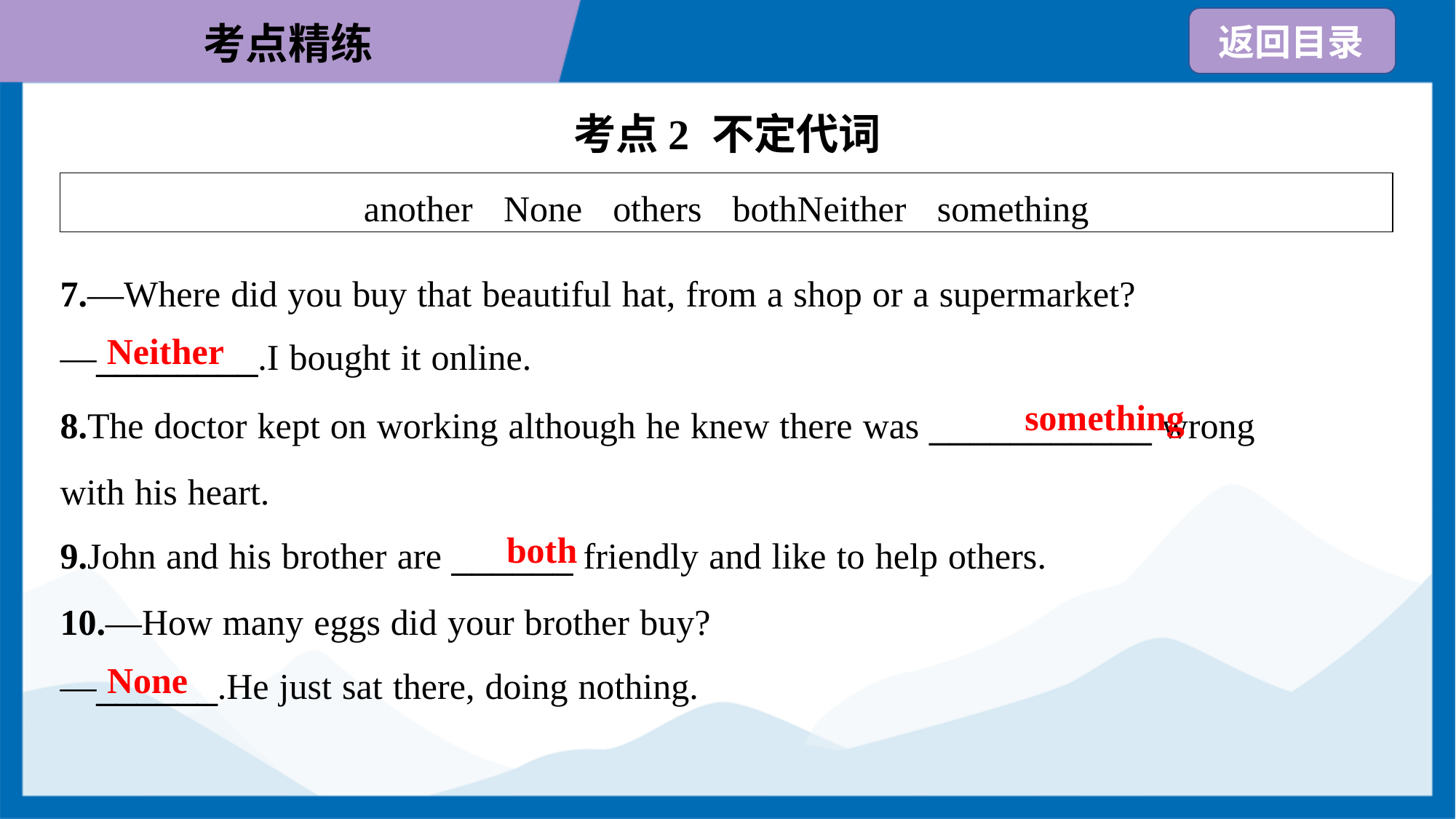

考点2 不定代词
| another None others bothNeither something |
| --- |
7.—Where did you buy that beautiful hat, from a shop or a supermarket?
—________.I bought it online.
Neither
something
8.The doctor kept on working although he knew there was ___________ wrong
with his heart.
9.John and his brother are ______ friendly and like to help others.
both
10.—How many eggs did your brother buy?
—______.He just sat there, doing nothing.
None